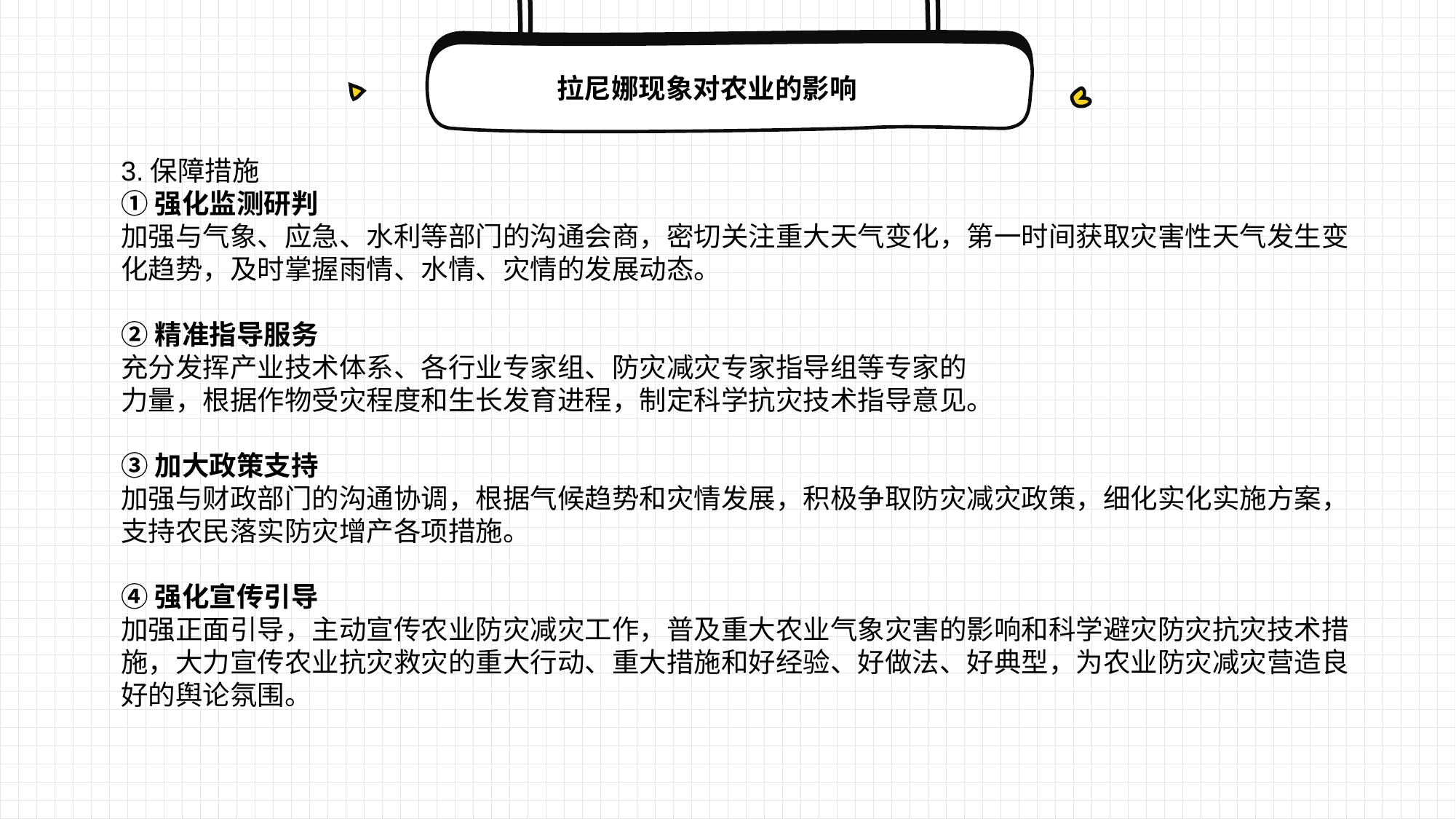

拉尼娜现象对农业的影响
3.保障措施
①强化监测研判
加强与气象、应急、水利等部门的沟通会商，密切关注重大天气变化，第一时间获取灾害性天气发生变化趋势，及时掌握雨情、水情、灾情的发展动态。

②精准指导服务
充分发挥产业技术体系、各行业专家组、防灾减灾专家指导组等专家的
力量，根据作物受灾程度和生长发育进程，制定科学抗灾技术指导意见。

③加大政策支持
加强与财政部门的沟通协调，根据气候趋势和灾情发展，积极争取防灾减灾政策，细化实化实施方案，支持农民落实防灾增产各项措施。

④强化宣传引导
加强正面引导，主动宣传农业防灾减灾工作，普及重大农业气象灾害的影响和科学避灾防灾抗灾技术措施，大力宣传农业抗灾救灾的重大行动、重大措施和好经验、好做法、好典型，为农业防灾减灾营造良好的舆论氛围。